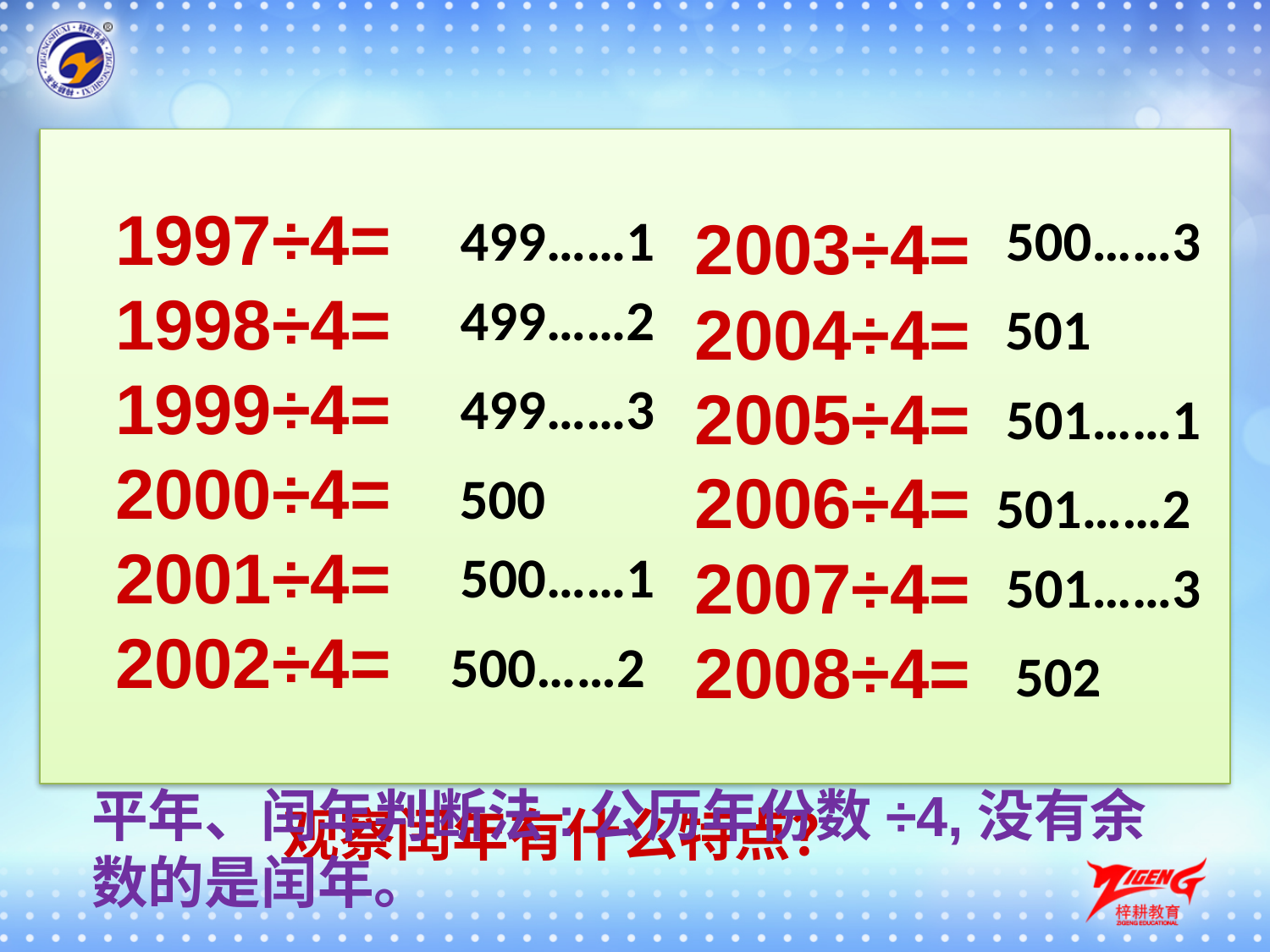

1997÷4=
1998÷4=
1999÷4=
2000÷4=
2001÷4=
2002÷4=
2003÷4=
2004÷4=
2005÷4=
2006÷4=
2007÷4=
2008÷4=

499……1
500……3
499……2
501
499……3
501……1
500
501……2
500……1
501……3
500……2
502
平年、闰年判断法:公历年份数÷4,没有余数的是闰年。
观察闰年有什么特点？